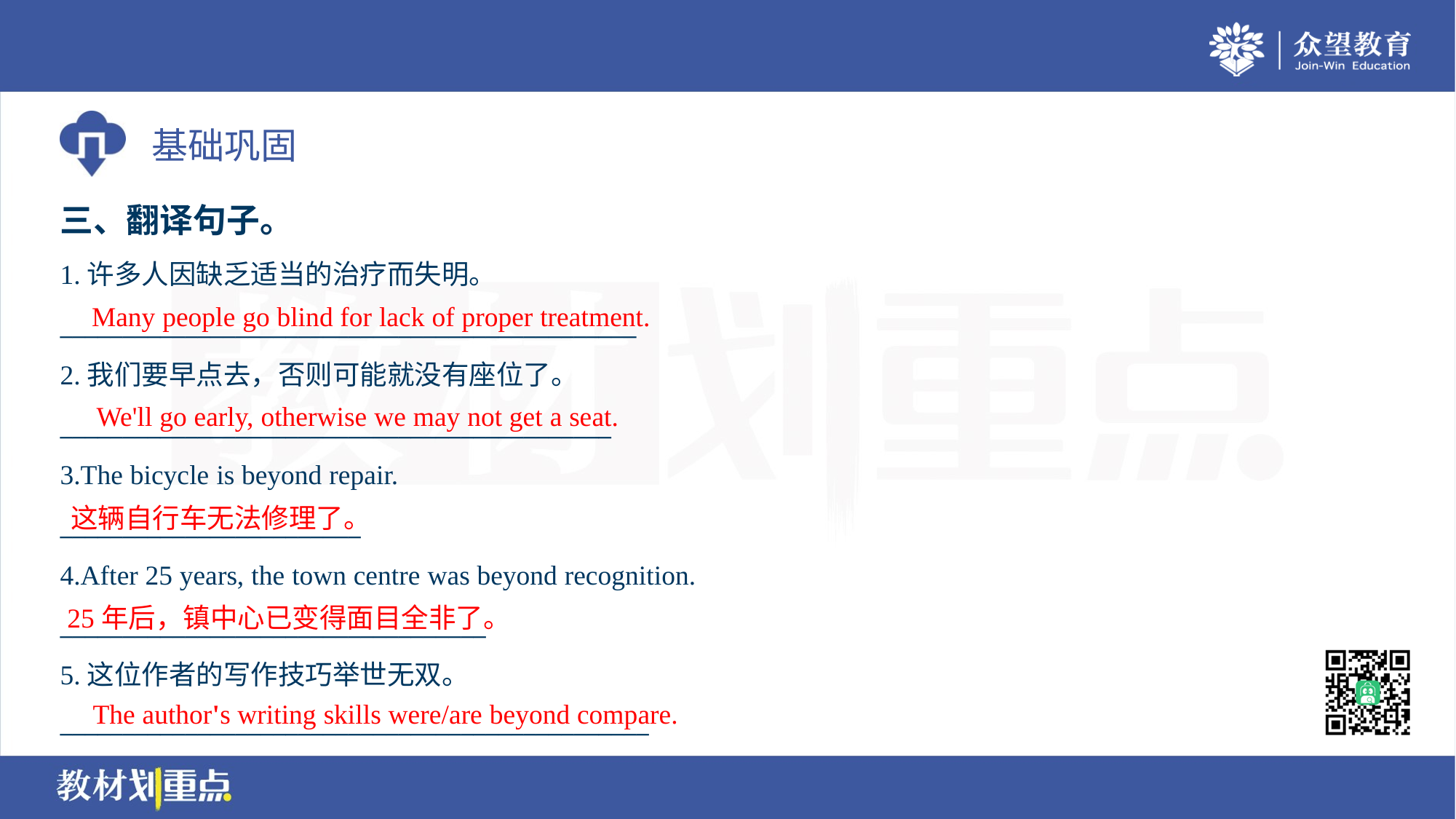

三、翻译句子。
1.许多人因缺乏适当的治疗而失明。
______________________________________________
2.我们要早点去，否则可能就没有座位了。
____________________________________________
3.The bicycle is beyond repair.
________________________
4.After 25 years, the town centre was beyond recognition.
__________________________________
5.这位作者的写作技巧举世无双。
_______________________________________________
Many people go blind for lack of proper treatment.
We'll go early, otherwise we may not get a seat.
这辆自行车无法修理了。
25年后，镇中心已变得面目全非了。
The author's writing skills were/are beyond compare.